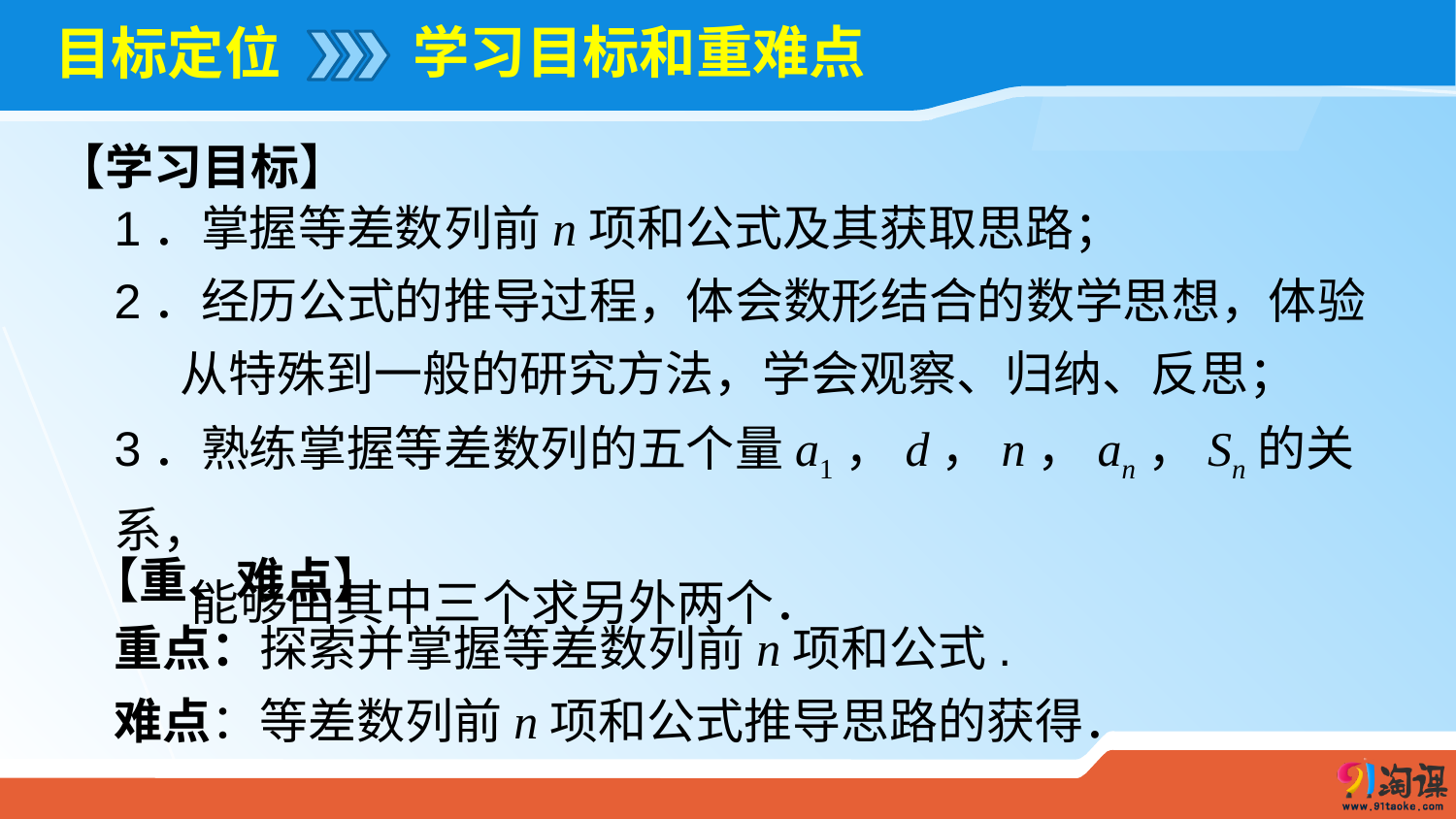

学习目标和重难点
# 目标定位
【学习目标】
1．掌握等差数列前n项和公式及其获取思路；
2．经历公式的推导过程，体会数形结合的数学思想，体验
     从特殊到一般的研究方法，学会观察、归纳、反思；
3．熟练掌握等差数列的五个量a1，d，n，an，Sn的关系，
      能够由其中三个求另外两个．

【重、难点】
重点：探索并掌握等差数列前n项和公式.
难点：等差数列前n项和公式推导思路的获得．